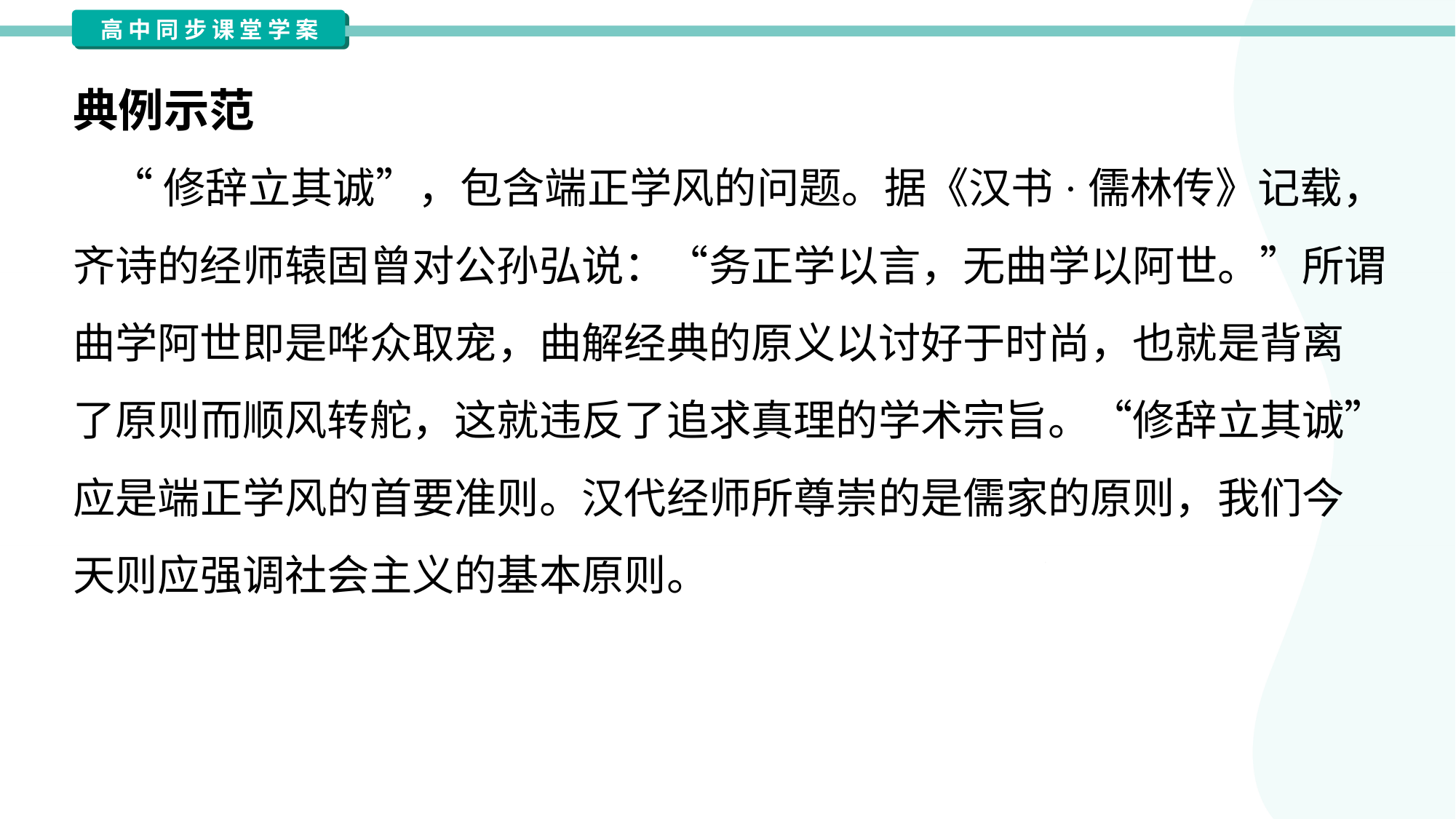

典例示范
    “修辞立其诚”，包含端正学风的问题。据《汉书·儒林传》记载，
齐诗的经师辕固曾对公孙弘说：“务正学以言，无曲学以阿世。”所谓
曲学阿世即是哗众取宠，曲解经典的原义以讨好于时尚，也就是背离
了原则而顺风转舵，这就违反了追求真理的学术宗旨。“修辞立其诚”
应是端正学风的首要准则。汉代经师所尊崇的是儒家的原则，我们今
天则应强调社会主义的基本原则。